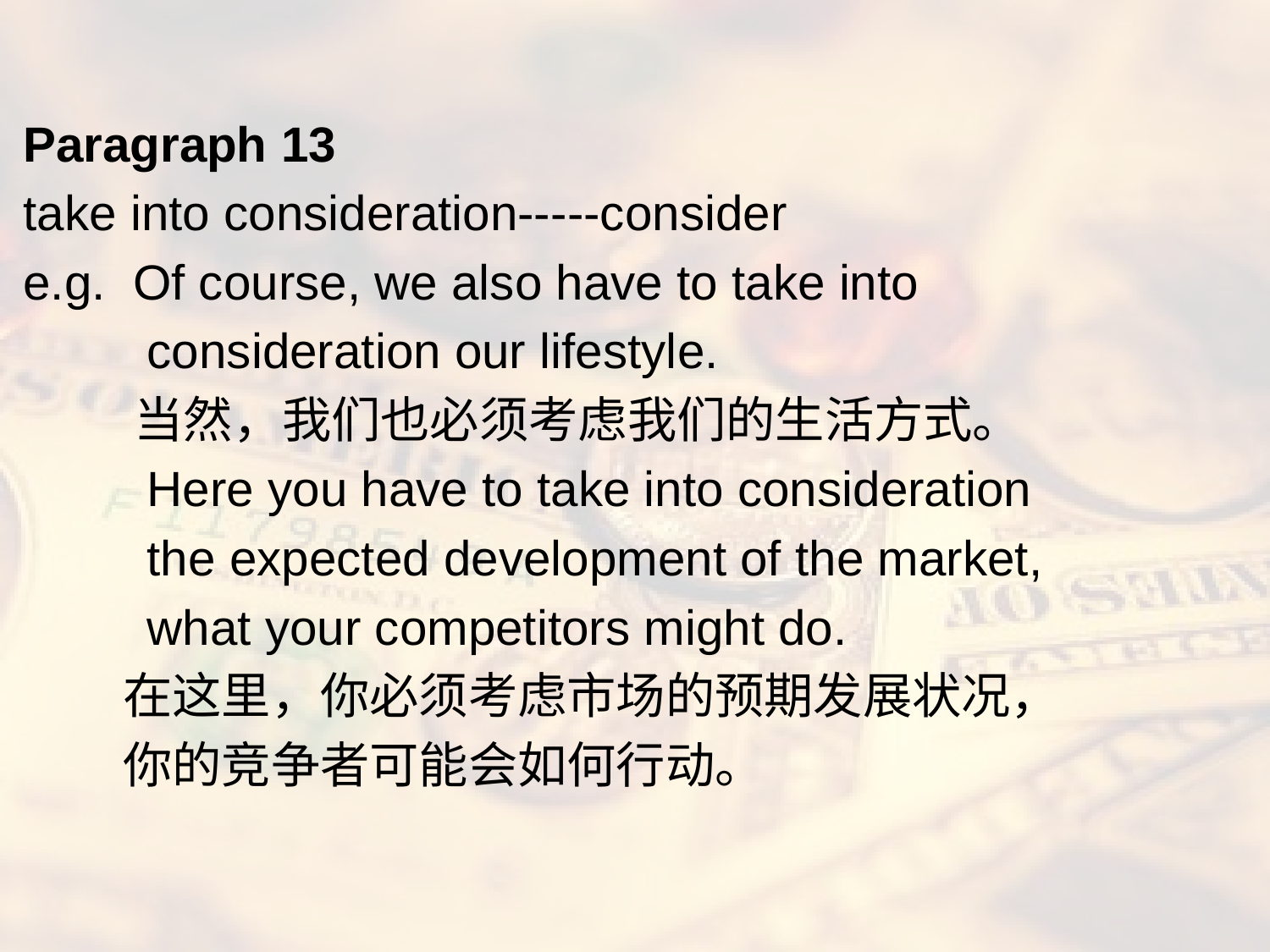

#
Paragraph 13
take into consideration-----consider
e.g.  Of course, we also have to take into
         consideration our lifestyle.
         当然，我们也必须考虑我们的生活方式。
         Here you have to take into consideration
         the expected development of the market,
         what your competitors might do.
        在这里，你必须考虑市场的预期发展状况，
        你的竞争者可能会如何行动。